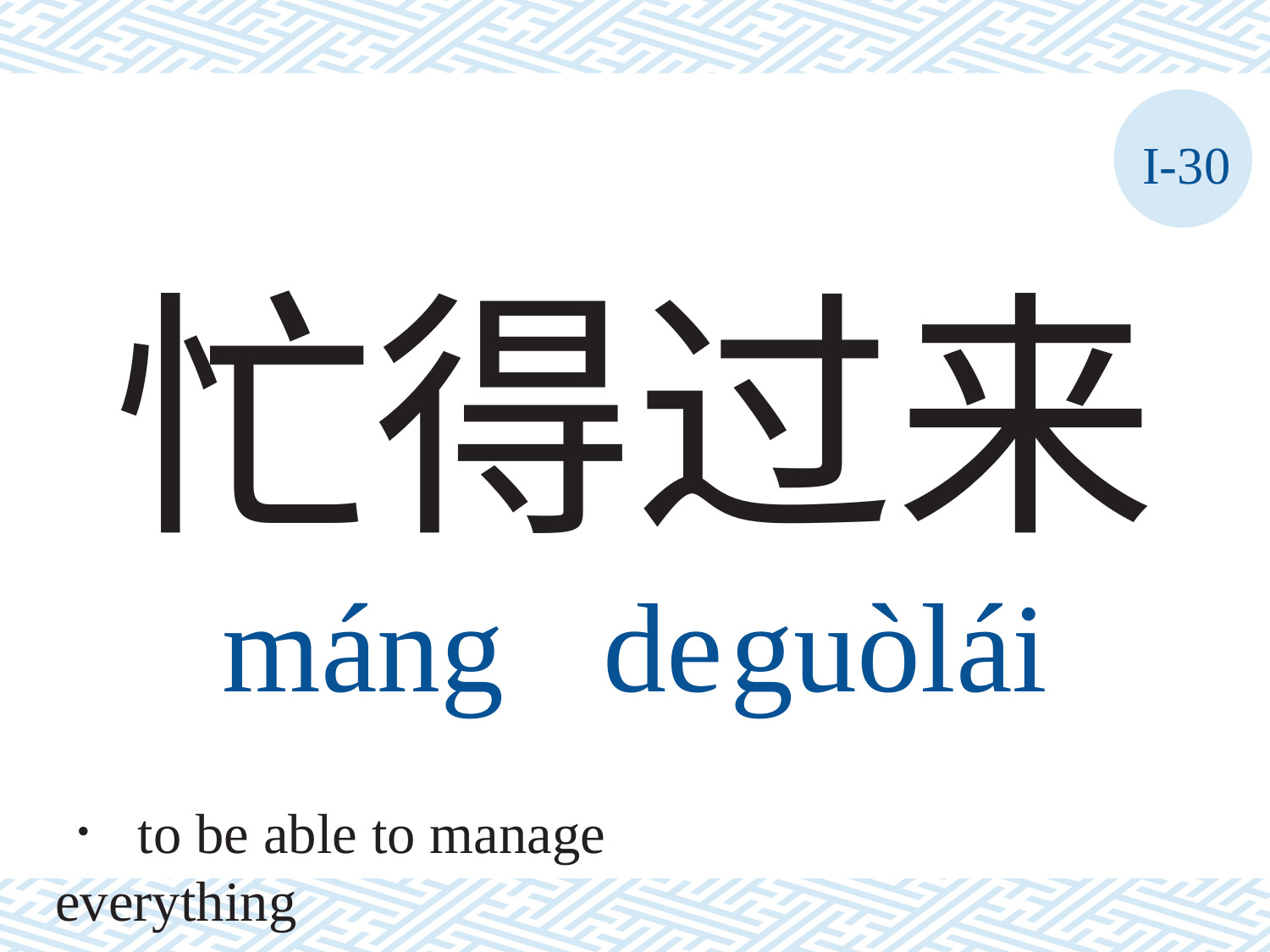

I-30
# 忙得过来 máng	de	guòlái
． to be able to manage everything